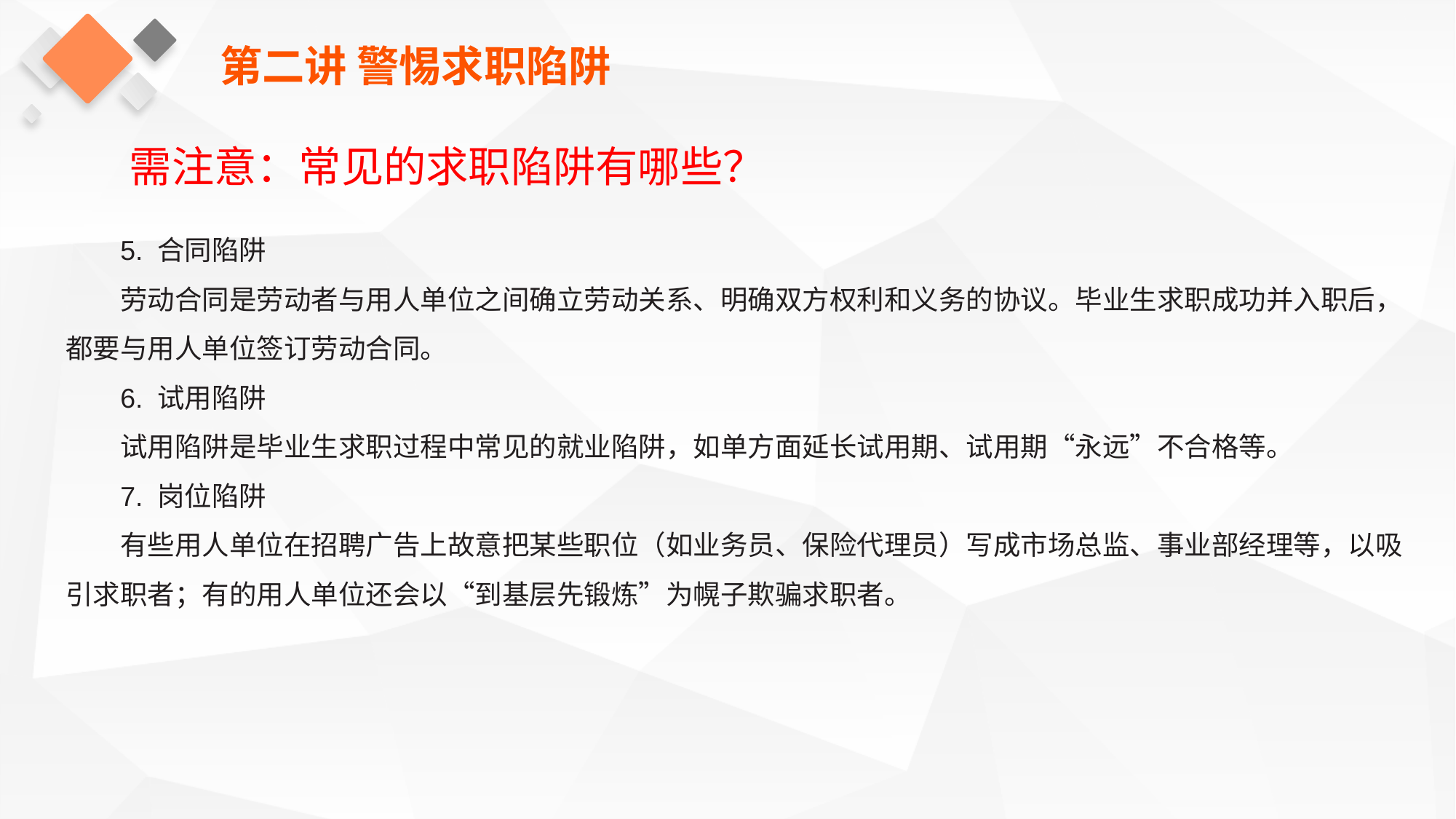

第二讲 警惕求职陷阱
需注意：常见的求职陷阱有哪些？
5. 合同陷阱
劳动合同是劳动者与用人单位之间确立劳动关系、明确双方权利和义务的协议。毕业生求职成功并入职后，都要与用人单位签订劳动合同。
6. 试用陷阱
试用陷阱是毕业生求职过程中常见的就业陷阱，如单方面延长试用期、试用期“永远”不合格等。
7. 岗位陷阱
有些用人单位在招聘广告上故意把某些职位（如业务员、保险代理员）写成市场总监、事业部经理等，以吸引求职者；有的用人单位还会以“到基层先锻炼”为幌子欺骗求职者。